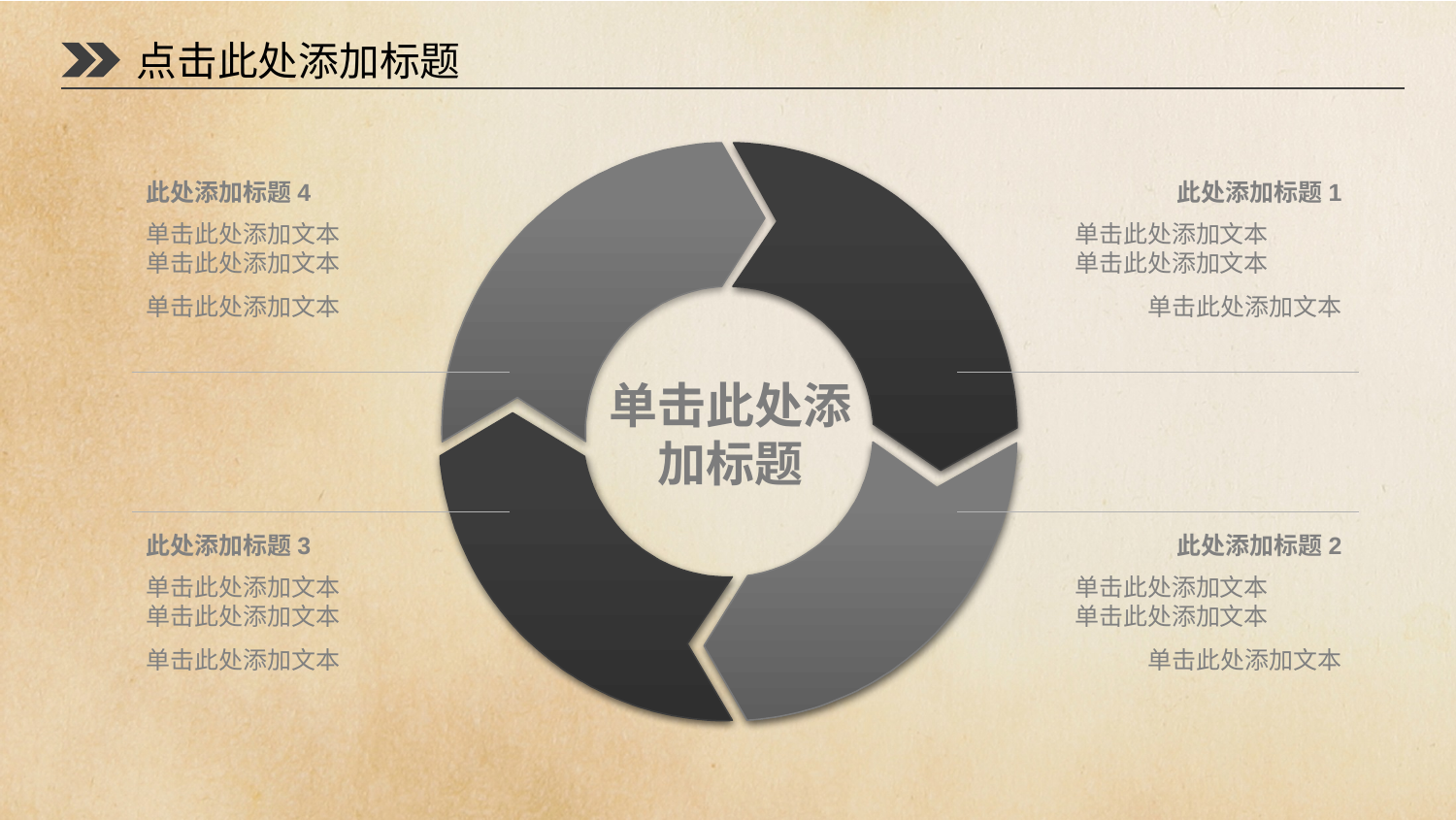

点击此处添加标题

此处添加标题4
单击此处添加文本
单击此处添加文本
单击此处添加文本
此处添加标题1
单击此处添加文本
单击此处添加文本
单击此处添加文本
单击此处添加标题

此处添加标题3
单击此处添加文本
单击此处添加文本
单击此处添加文本
此处添加标题2
单击此处添加文本
单击此处添加文本
单击此处添加文本